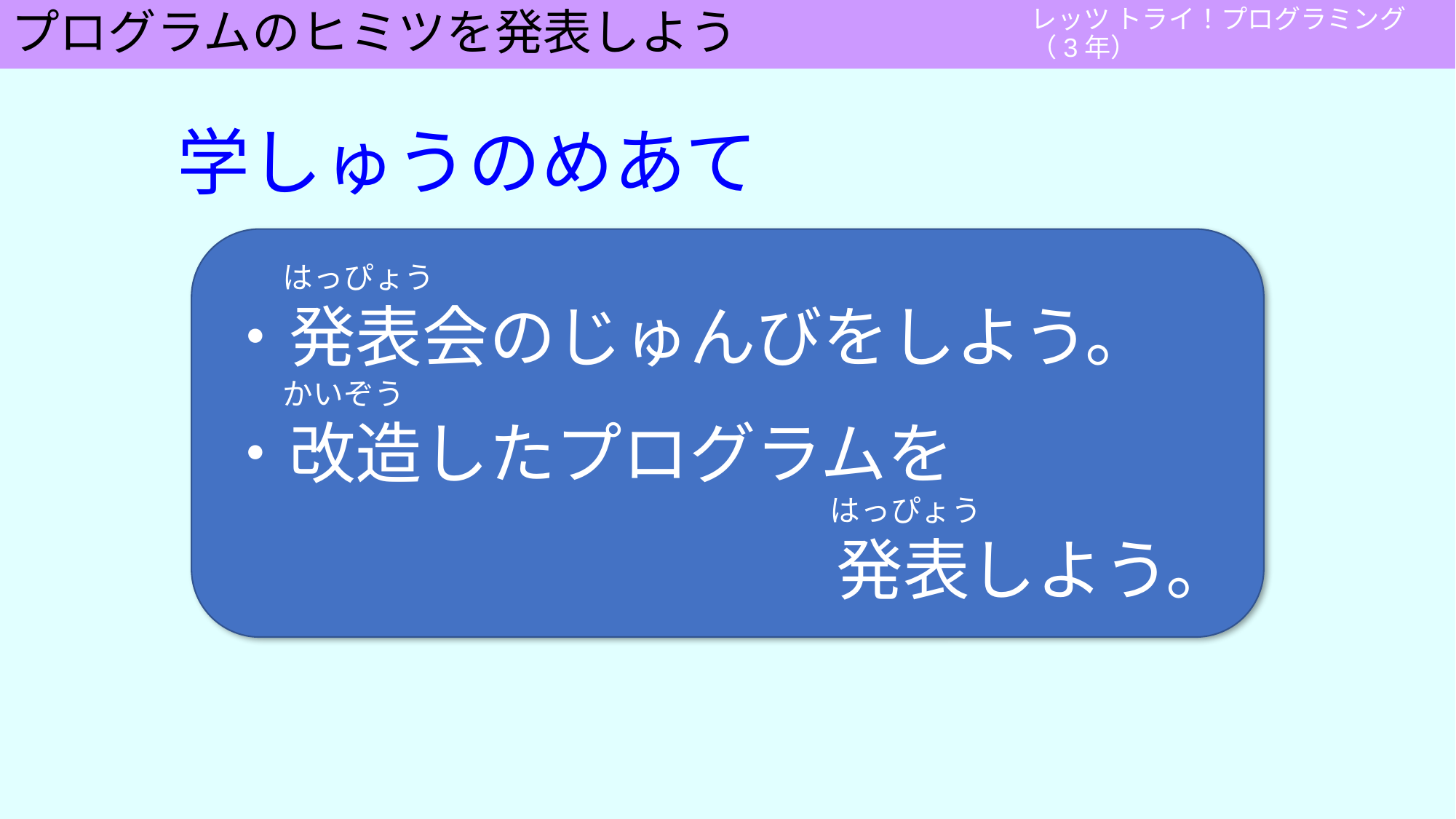

# 学習のめあて
プログラムのヒミツを発表しよう
学しゅうのめあて
　　はっぴょう
・発表会のじゅんびをしよう。
　　かいぞう
・改造したプログラムを
　　　　　　　　　　　　　　　　　　　　はっぴょう
発表しよう。